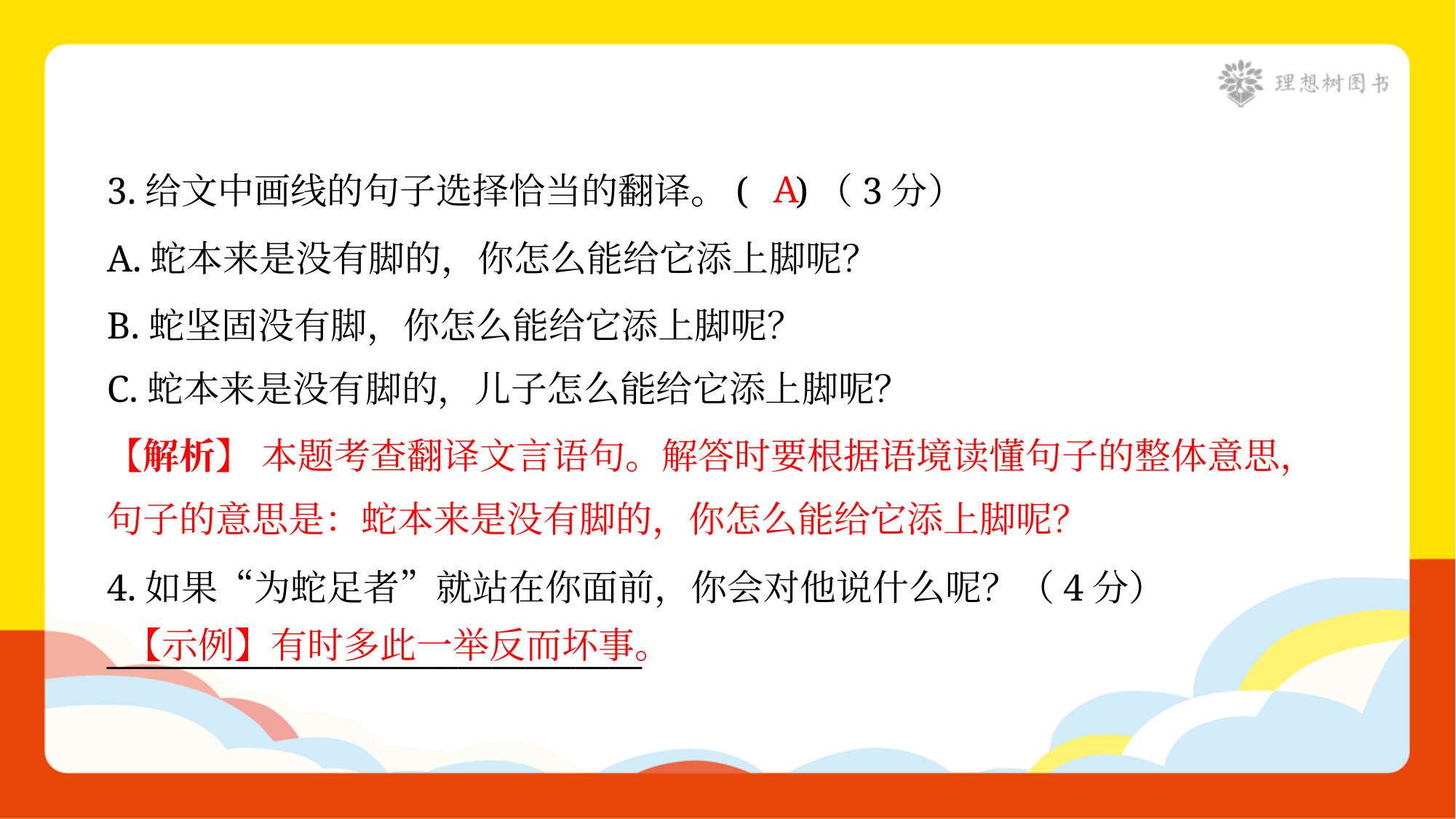

A
3.给文中画线的句子选择恰当的翻译。(     )（3分）
A.蛇本来是没有脚的，你怎么能给它添上脚呢？
B.蛇坚固没有脚，你怎么能给它添上脚呢？
C.蛇本来是没有脚的，儿子怎么能给它添上脚呢？
【解析】 本题考查翻译文言语句。解答时要根据语境读懂句子的整体意思，
句子的意思是：蛇本来是没有脚的，你怎么能给它添上脚呢？
4.如果“为蛇足者”就站在你面前，你会对他说什么呢？（4分）
________________________________
【示例】有时多此一举反而坏事。